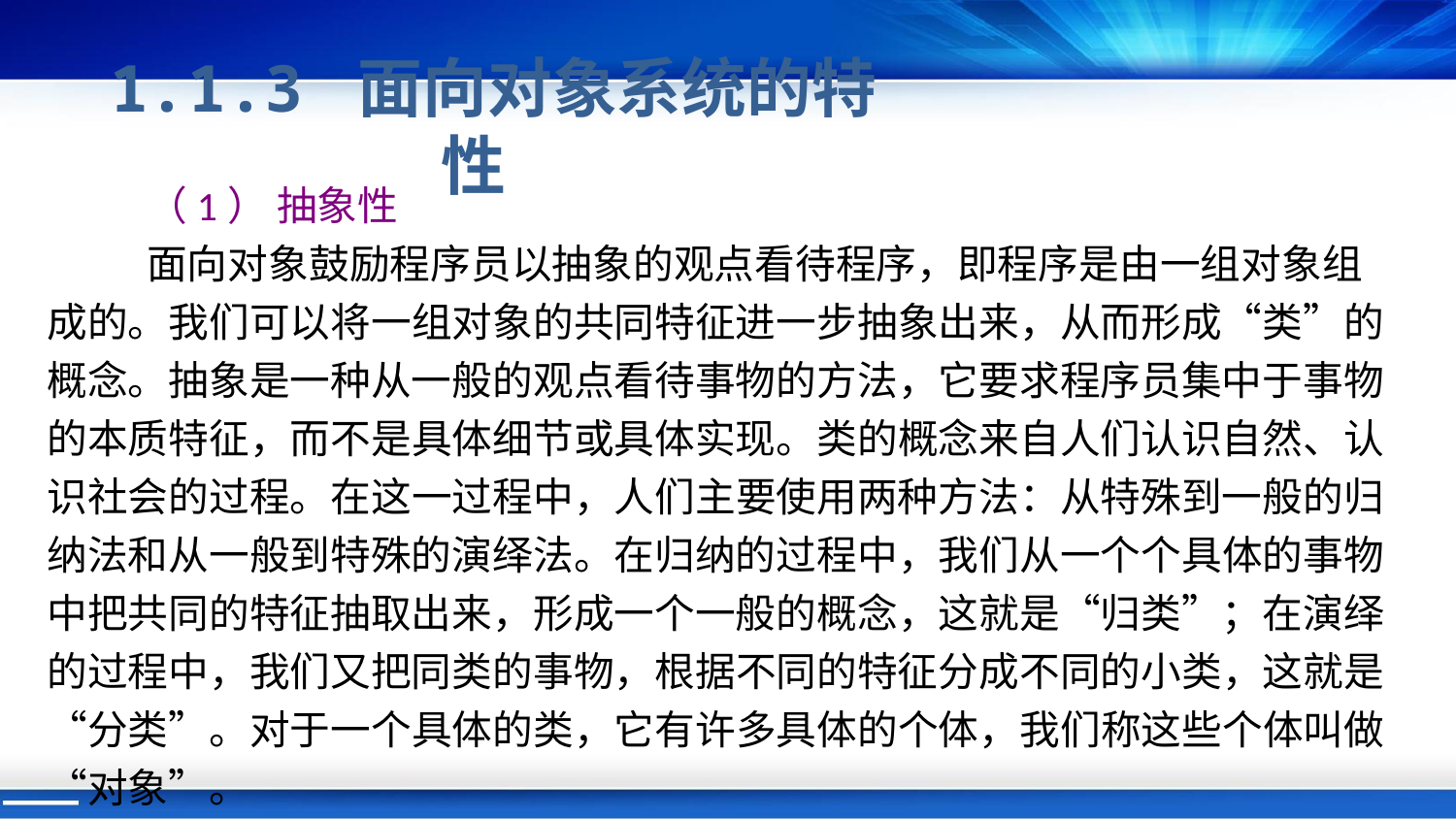

# 1.1.3 面向对象系统的特性
（1） 抽象性
面向对象鼓励程序员以抽象的观点看待程序，即程序是由一组对象组成的。我们可以将一组对象的共同特征进一步抽象出来，从而形成“类”的概念。抽象是一种从一般的观点看待事物的方法，它要求程序员集中于事物的本质特征，而不是具体细节或具体实现。类的概念来自人们认识自然、认识社会的过程。在这一过程中，人们主要使用两种方法：从特殊到一般的归纳法和从一般到特殊的演绎法。在归纳的过程中，我们从一个个具体的事物中把共同的特征抽取出来，形成一个一般的概念，这就是“归类”；在演绎的过程中，我们又把同类的事物，根据不同的特征分成不同的小类，这就是“分类”。对于一个具体的类，它有许多具体的个体，我们称这些个体叫做“对象”。